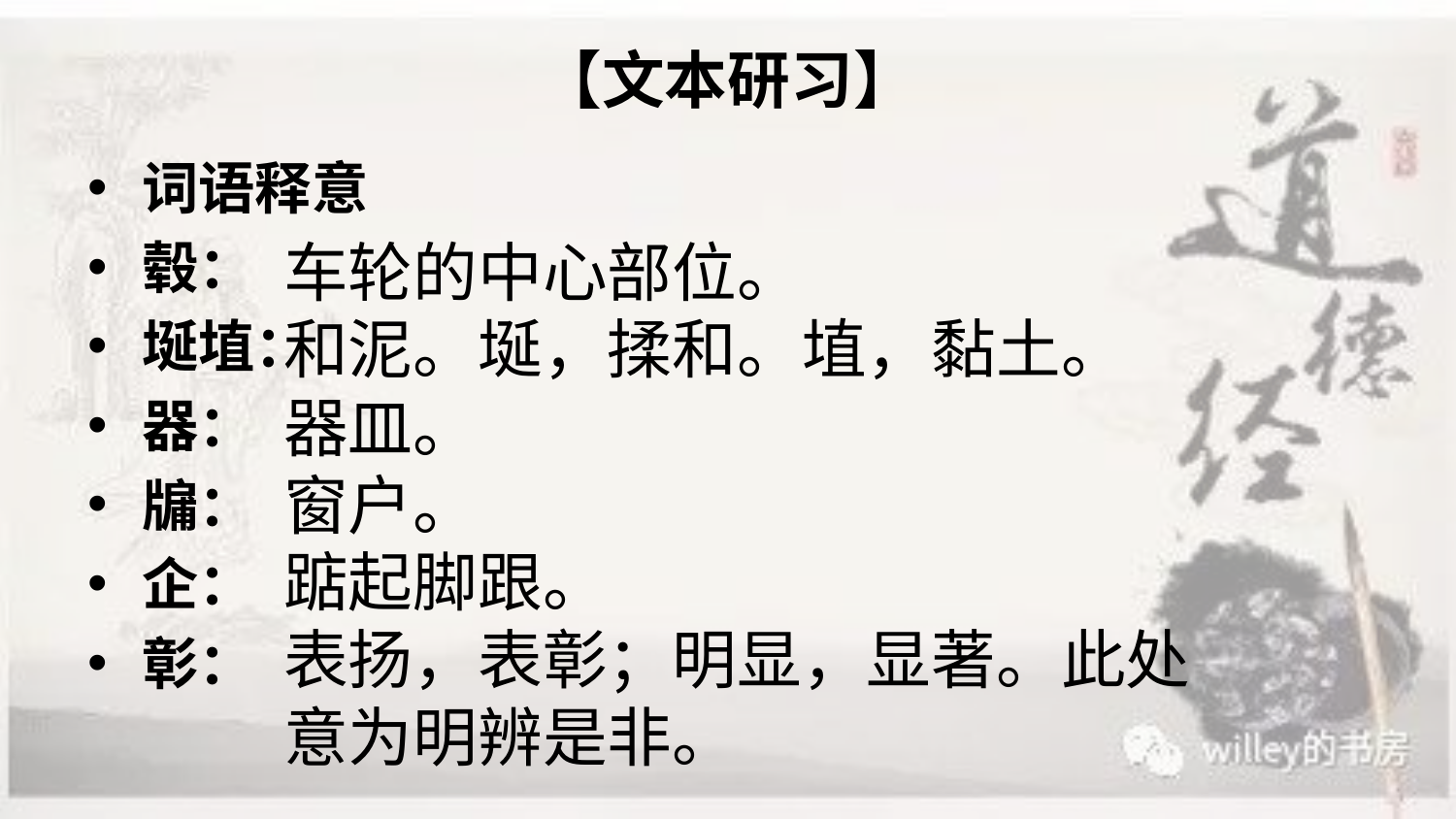

# 【文本研习】
词语释意
毂：
埏埴：
器：
牖：
企：
彰：
车轮的中心部位。
和泥。埏，揉和。埴，黏土。
器皿。
窗户。
踮起脚跟。
表扬，表彰；明显，显著。此处意为明辨是非。